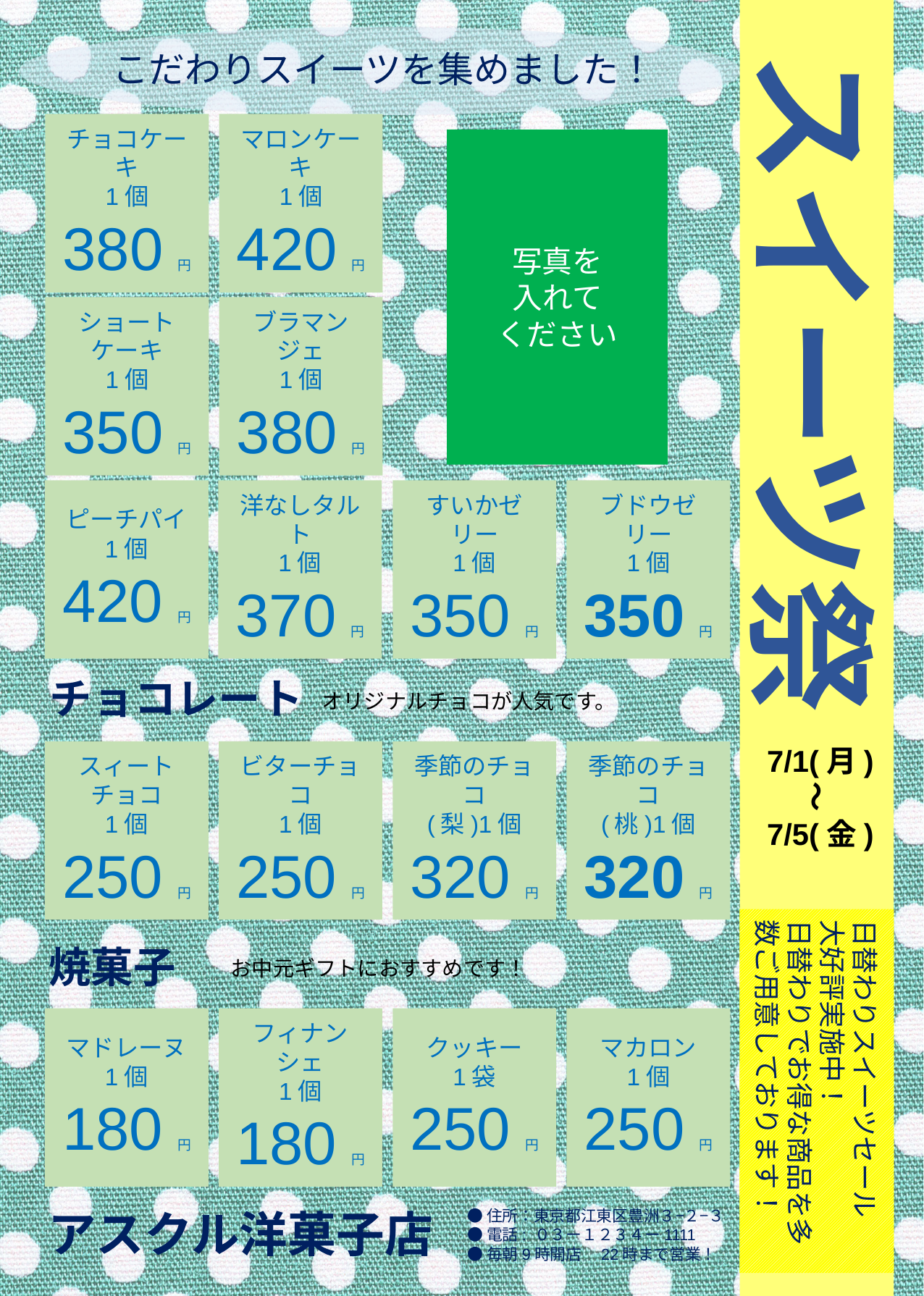

スイーツ祭
こだわりスイーツを集めました！
チョコケーキ
1個
380円
マロンケーキ
1個
420円
写真を
入れて
ください
ショートケーキ
1個
350円
ブラマンジェ
1個
380円
ピーチパイ
1個
420円
洋なしタルト
1個
370円
すいかゼリー
1個
350円
ブドウゼリー
1個
350円
チョコレート
オリジナルチョコが人気です。
7/1(月)

7/5(金)
スィートチョコ
1個
250円
ビターチョコ
1個
250円
季節のチョコ
(梨)1個
320円
季節のチョコ
(桃)1個
320円
～
日替わりスイーツセール
大好評実施中！
日替わりでお得な商品を多数ご用意しております！
焼菓子
お中元ギフトにおすすめです！
マドレーヌ
1個
180円
フィナンシェ
1個
180円
クッキー
1袋
250円
マカロン
1個
250円
アスクル洋菓子店
●住所：東京都江東区豊洲３−２−３
●電話: ０３ー１２３４ー1111
●毎朝9時開店　22時まで営業！